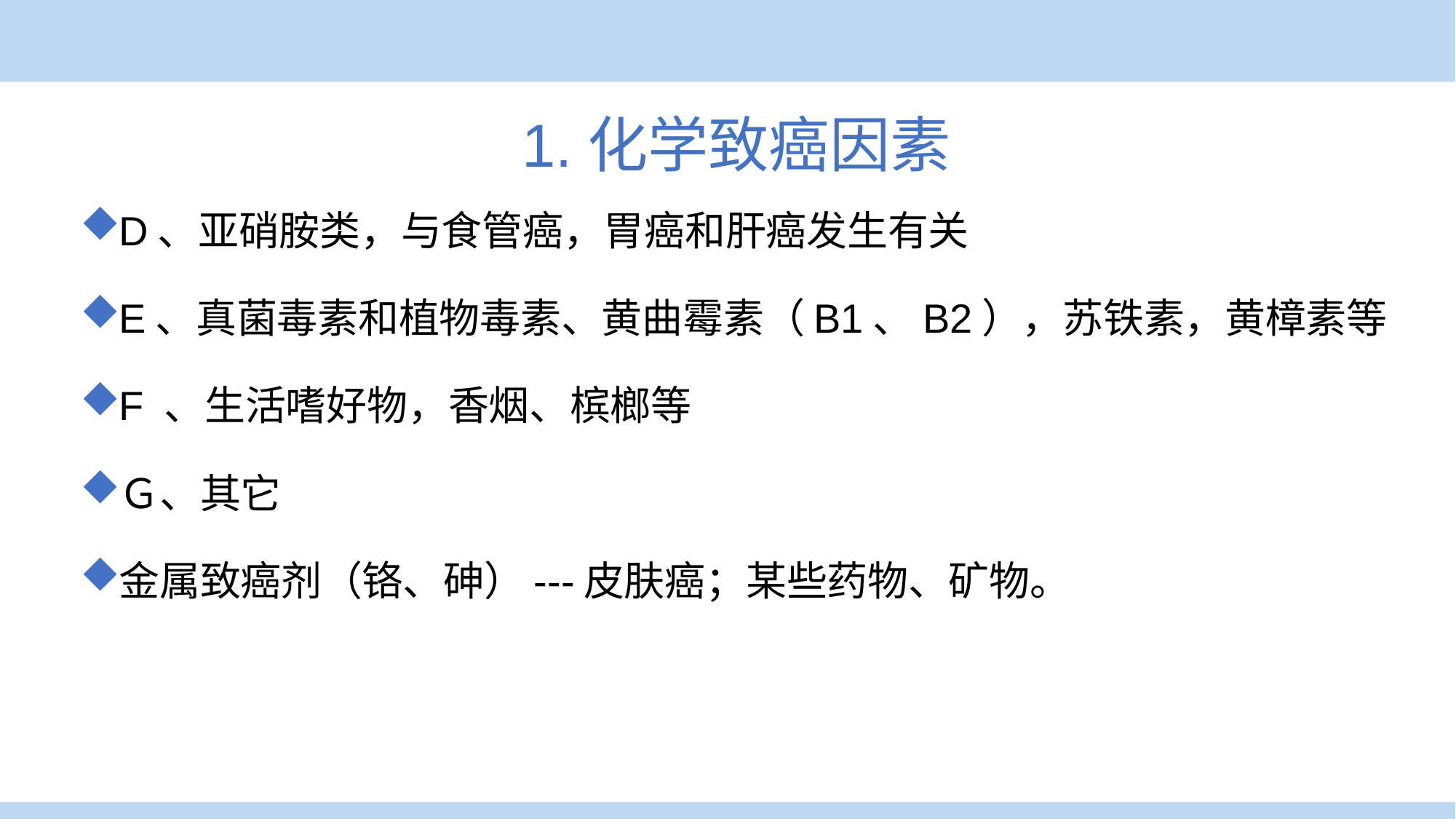

1.化学致癌因素

D、亚硝胺类，与食管癌，胃癌和肝癌发生有关
E、真菌毒素和植物毒素、黄曲霉素（B1、B2），苏铁素，黄樟素等
F 、生活嗜好物，香烟、槟榔等
Ｇ、其它
金属致癌剂（铬、砷）---皮肤癌；某些药物、矿物。